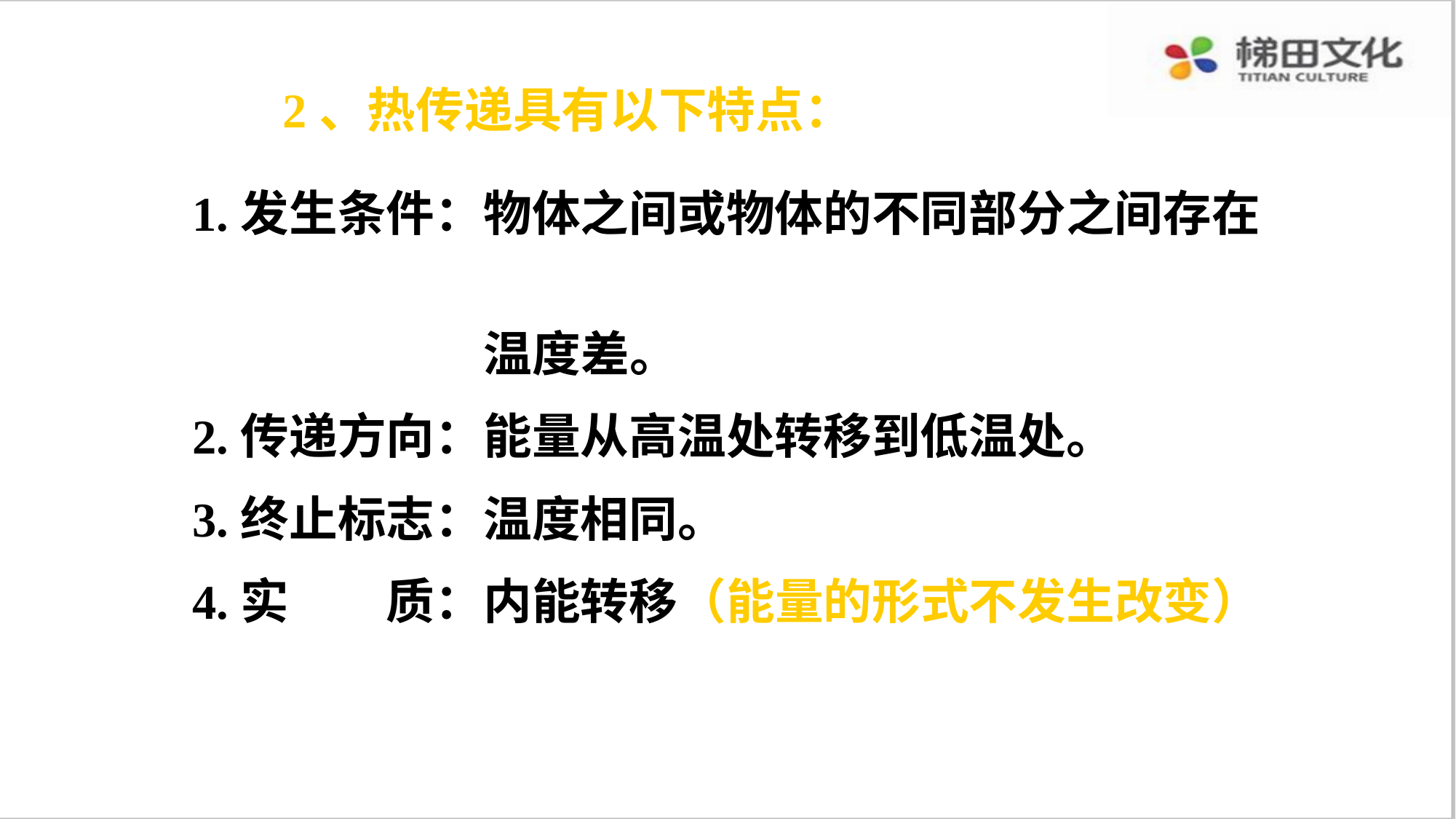

2、热传递具有以下特点：
1.发生条件：物体之间或物体的不同部分之间存在
　　　　　　温度差。
2.传递方向：能量从高温处转移到低温处。
3.终止标志：温度相同。
4.实　　质：内能转移（能量的形式不发生改变）